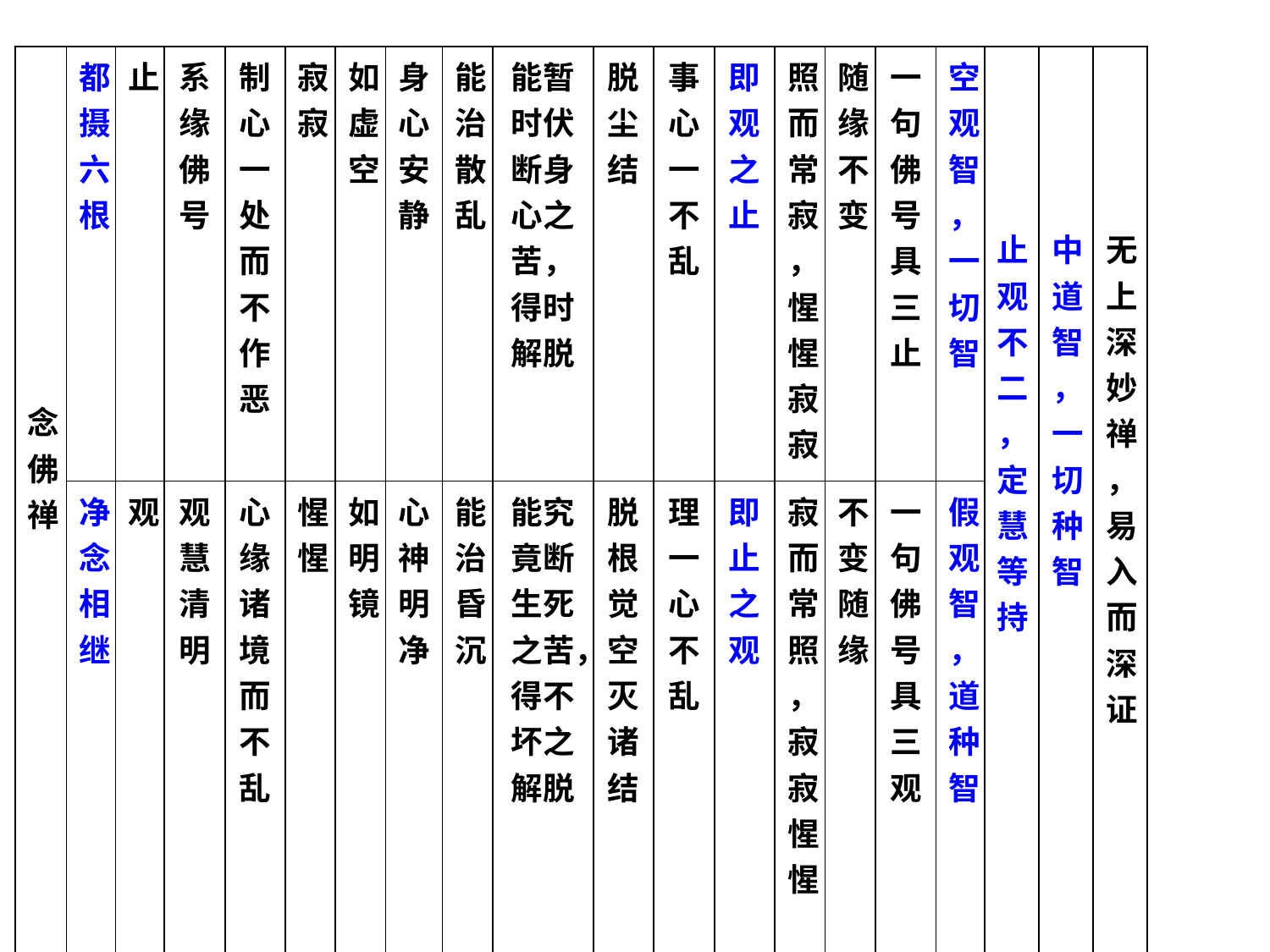

| 念佛禅 | 都摄六根 | 止 | 系缘佛号 | 制心一处而不作恶 | 寂 寂 | 如虚空 | 身心安静 | 能治散乱 | 能暂时伏断身心之苦，得时解脱 | 脱尘结 | 事心一不乱 | 即观之止 | 照而常寂，惺惺寂寂 | 随缘不变 | 一句佛号具 三止 | 空观智，一切智 | 止观不二，定慧等持 | 中道智，一切种智 | 无上深妙禅，易入而深证 |
| --- | --- | --- | --- | --- | --- | --- | --- | --- | --- | --- | --- | --- | --- | --- | --- | --- | --- | --- | --- |
|  | 净念相继 | 观 | 观慧清明 | 心缘诸境而不乱 | 惺惺 | 如明镜 | 心神明净 | 能治昏沉 | 能究竟断生死之苦，得不坏之解脱 | 脱根觉空灭诸结 | 理一心不乱 | 即止之观 | 寂而常照，寂寂惺惺 | 不变随缘 | 一句佛号具三观 | 假观智，道种智 |  |  |  |